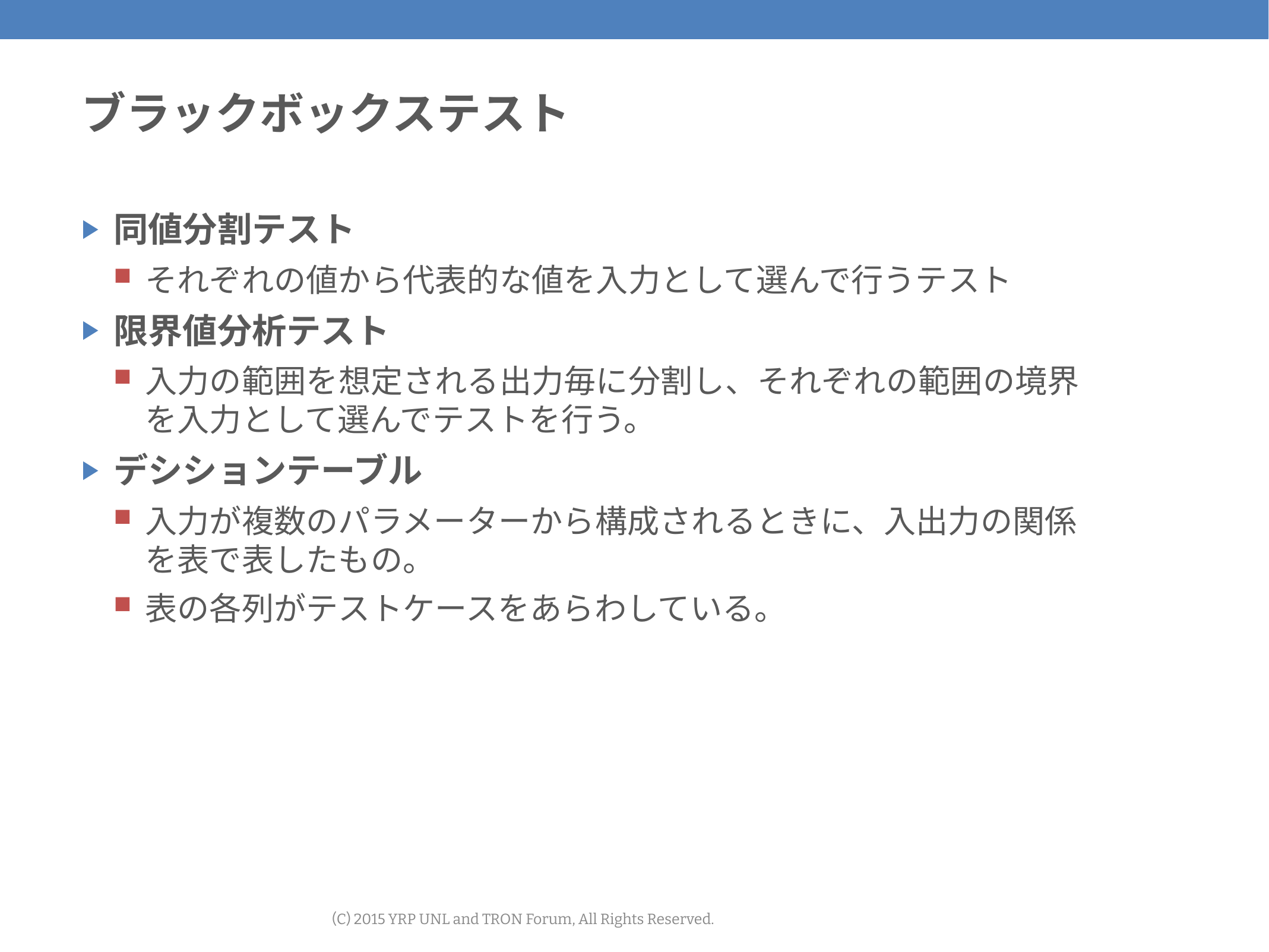

# ブラックボックステスト
同値分割テスト
それぞれの値から代表的な値を入力として選んで行うテスト
限界値分析テスト
入力の範囲を想定される出力毎に分割し、それぞれの範囲の境界を入力として選んでテストを行う。
デシションテーブル
入力が複数のパラメーターから構成されるときに、入出力の関係を表で表したもの。
表の各列がテストケースをあらわしている。
(C) 2015 YRP UNL and TRON Forum, All Rights Reserved.
137